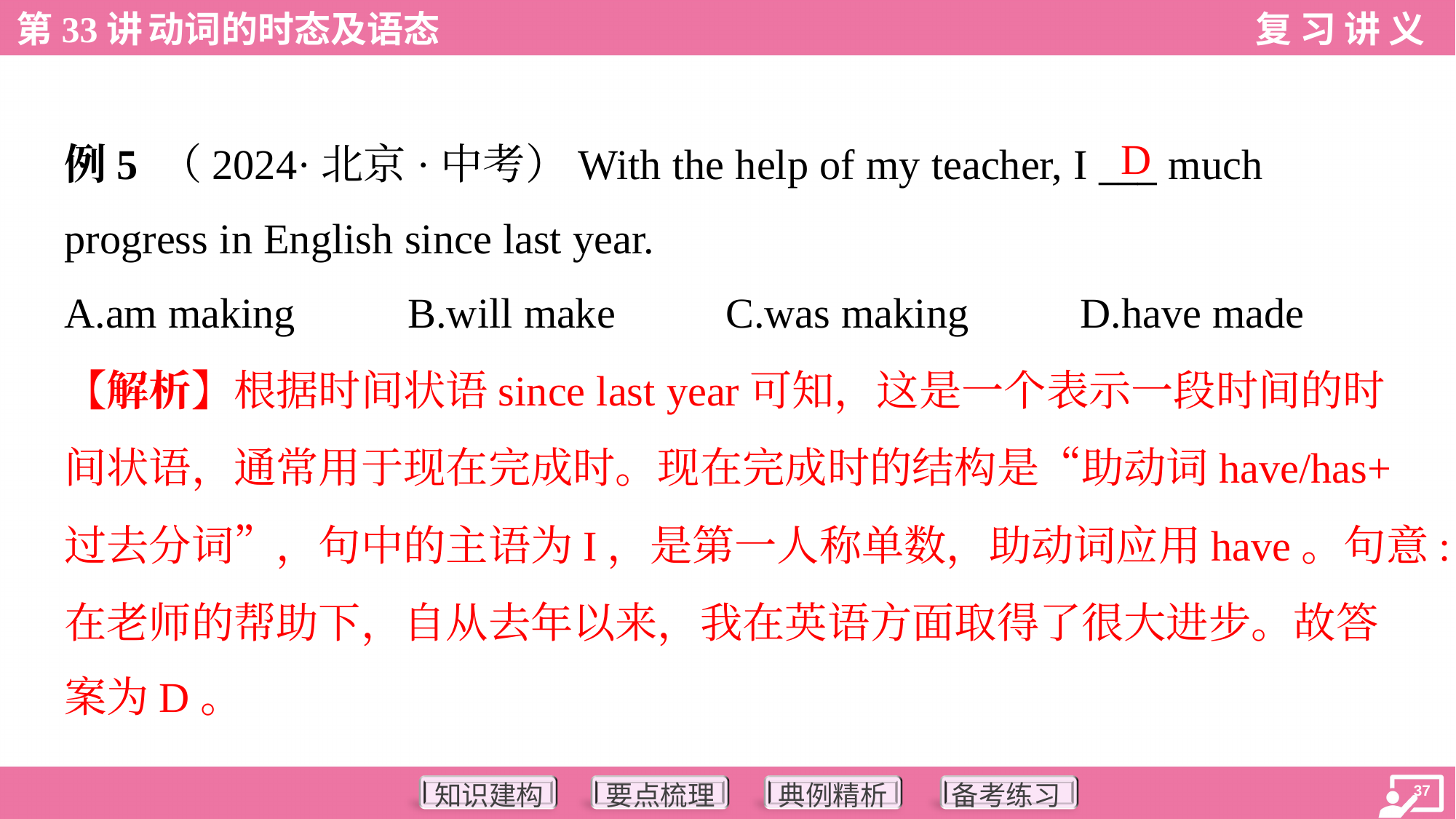

D
例5 （2024·北京·中考）With the help of my teacher, I ___ much
progress in English since last year.
A.am making	B.will make	C.was making	D.have made
【解析】根据时间状语since last year可知，这是一个表示一段时间的时
间状语，通常用于现在完成时。现在完成时的结构是“助动词have/has+
过去分词”，句中的主语为I，是第一人称单数，助动词应用have。句意:
在老师的帮助下，自从去年以来，我在英语方面取得了很大进步。故答
案为D。